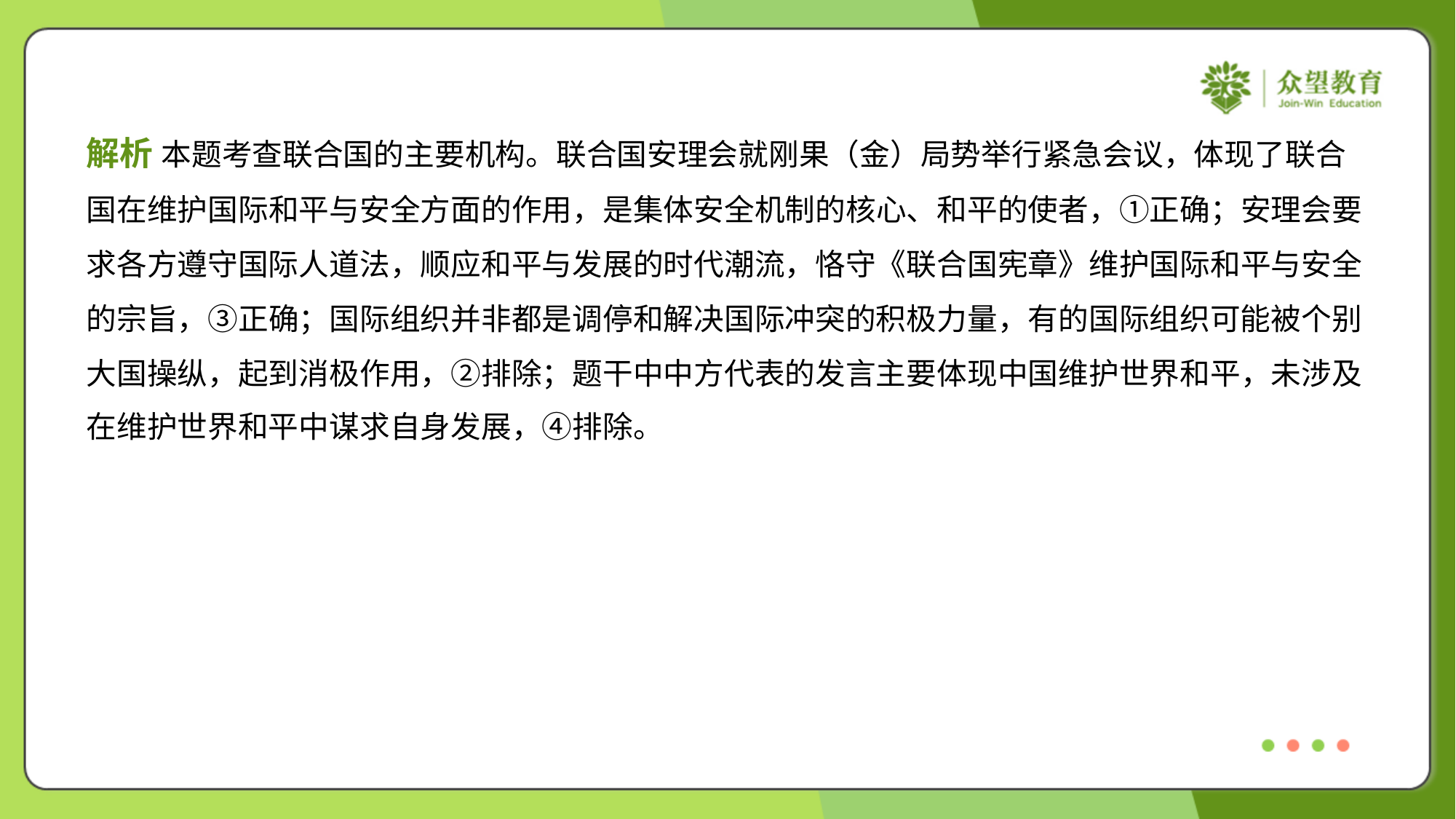

解析 本题考查联合国的主要机构。联合国安理会就刚果（金）局势举行紧急会议，体现了联合
国在维护国际和平与安全方面的作用，是集体安全机制的核心、和平的使者，①正确；安理会要
求各方遵守国际人道法，顺应和平与发展的时代潮流，恪守《联合国宪章》维护国际和平与安全
的宗旨，③正确；国际组织并非都是调停和解决国际冲突的积极力量，有的国际组织可能被个别
大国操纵，起到消极作用，②排除；题干中中方代表的发言主要体现中国维护世界和平，未涉及
在维护世界和平中谋求自身发展，④排除。